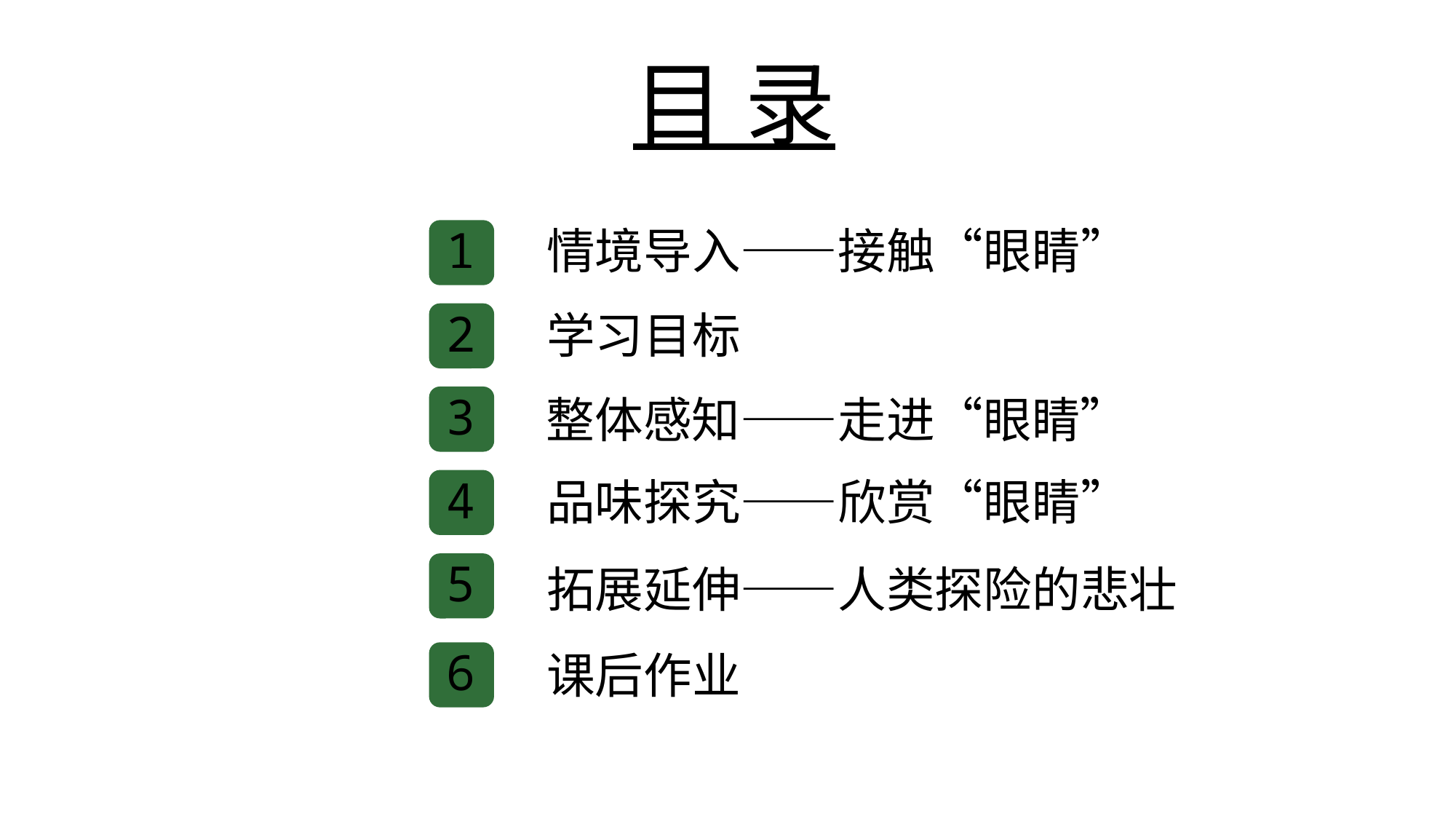

目 录
1

情境导入——接触“眼睛”
2

学习目标
3

整体感知——走进“眼睛”
4

品味探究——欣赏“眼睛”
5

拓展延伸——人类探险的悲壮
6

课后作业